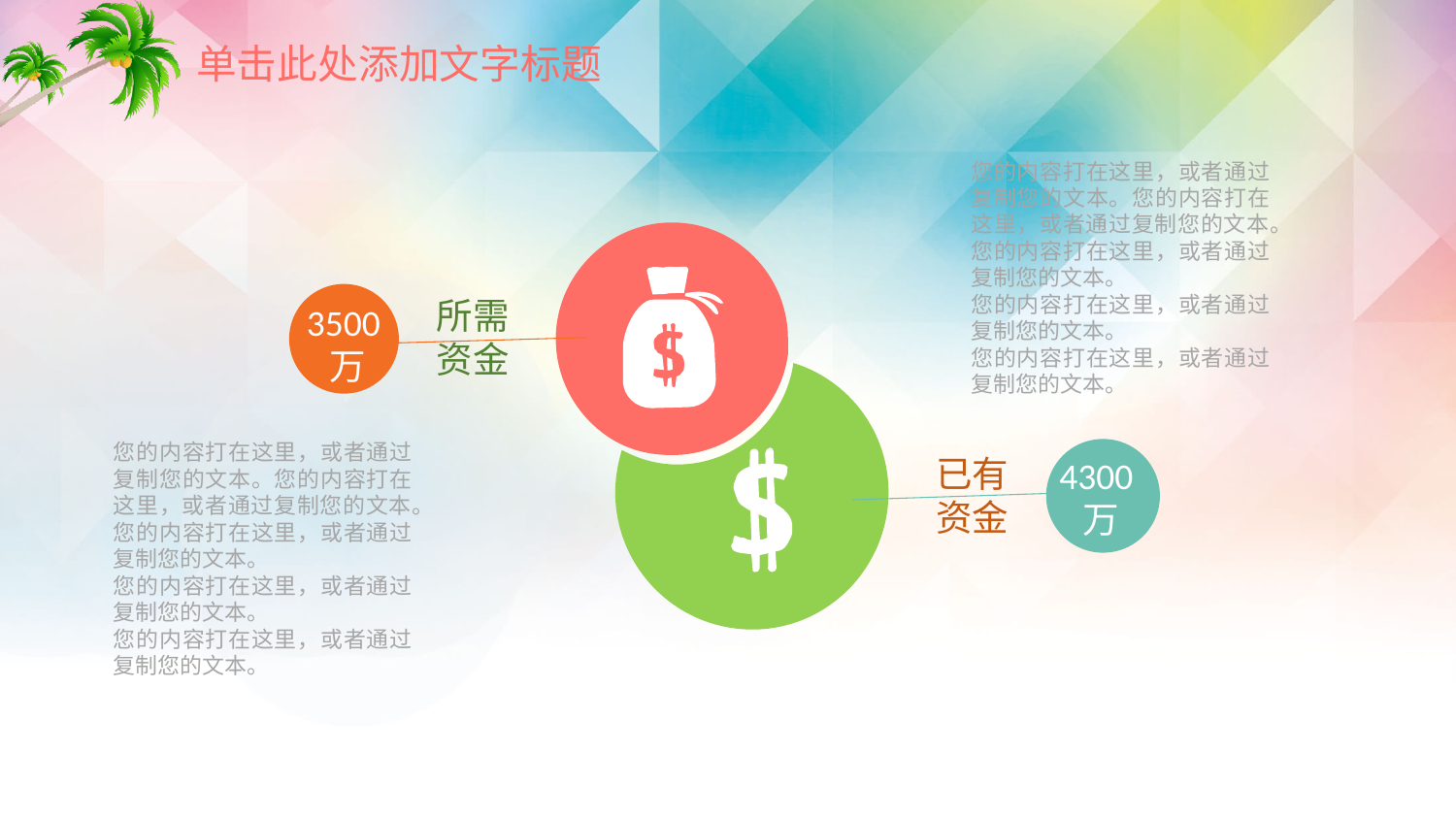

0
您的内容打在这里，或者通过复制您的文本。您的内容打在这里，或者通过复制您的文本。
您的内容打在这里，或者通过复制您的文本。
您的内容打在这里，或者通过复制您的文本。
您的内容打在这里，或者通过复制您的文本。

所需资金
3500万

您的内容打在这里，或者通过复制您的文本。您的内容打在这里，或者通过复制您的文本。
您的内容打在这里，或者通过复制您的文本。
您的内容打在这里，或者通过复制您的文本。
您的内容打在这里，或者通过复制您的文本。

已有资金

4300万